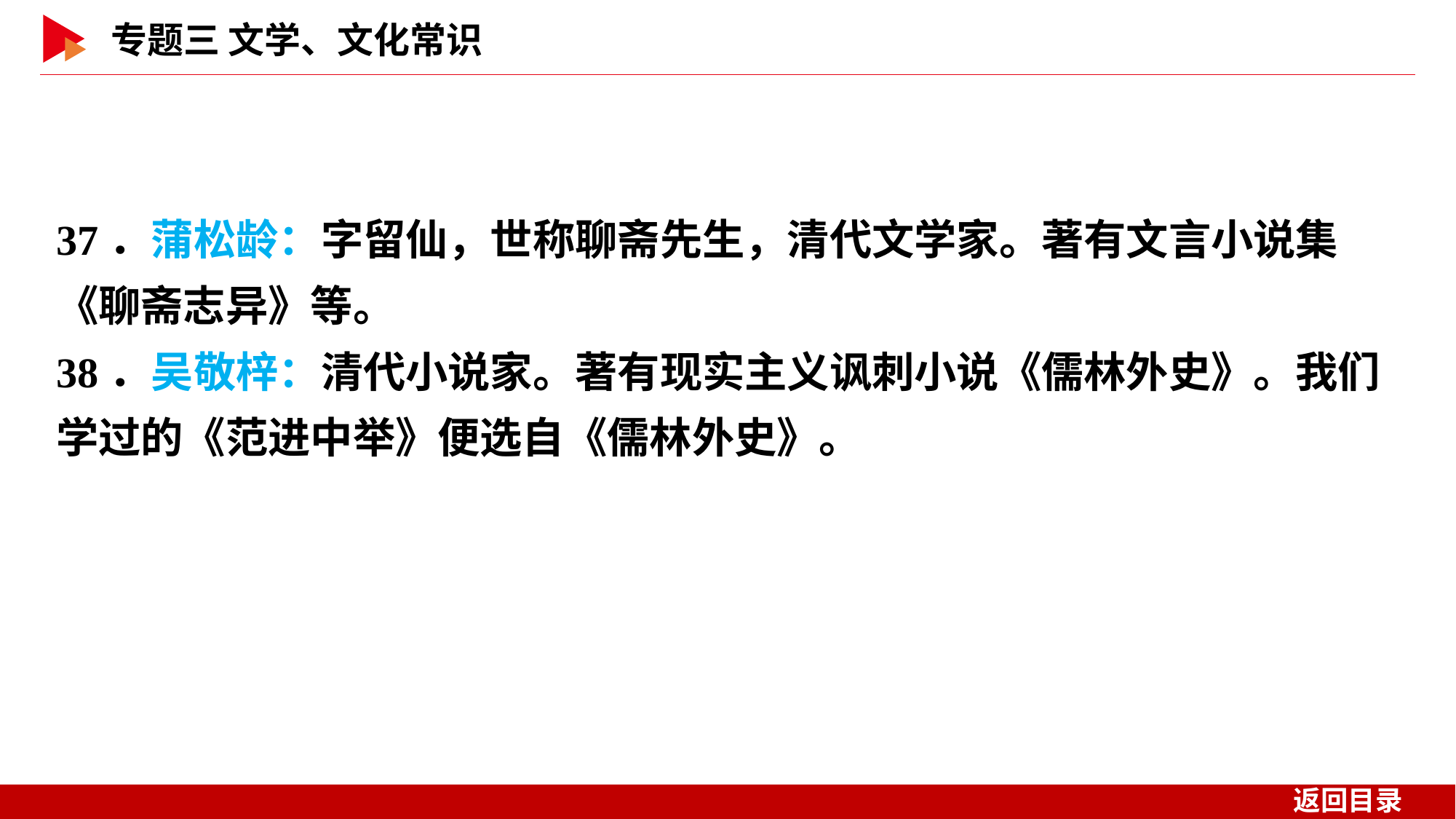

37．蒲松龄：字留仙，世称聊斋先生，清代文学家。著有文言小说集《聊斋志异》等。
38．吴敬梓：清代小说家。著有现实主义讽刺小说《儒林外史》。我们学过的《范进中举》便选自《儒林外史》。